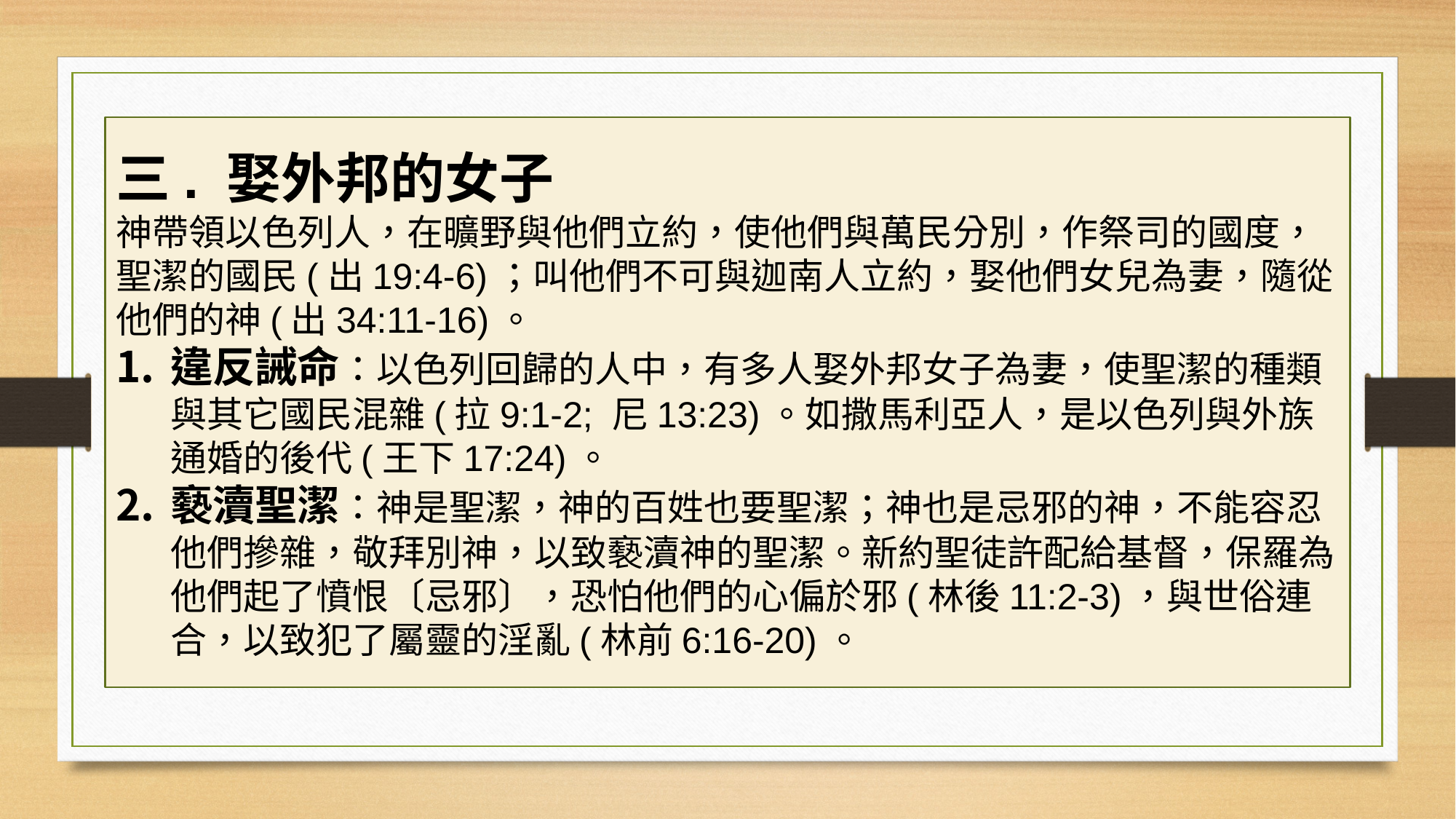

三. 娶外邦的女子
神帶領以色列人，在曠野與他們立約，使他們與萬民分別，作祭司的國度，聖潔的國民(出19:4-6)；叫他們不可與迦南人立約，娶他們女兒為妻，隨從他們的神(出34:11-16)。
違反誡命：以色列回歸的人中，有多人娶外邦女子為妻，使聖潔的種類與其它國民混雜(拉9:1-2; 尼13:23)。如撒馬利亞人，是以色列與外族通婚的後代(王下17:24)。
褻瀆聖潔：神是聖潔，神的百姓也要聖潔；神也是忌邪的神，不能容忍他們摻雜，敬拜別神，以致褻瀆神的聖潔。新約聖徒許配給基督，保羅為他們起了憤恨〔忌邪〕，恐怕他們的心偏於邪(林後11:2-3)，與世俗連合，以致犯了屬靈的淫亂(林前6:16-20)。
#